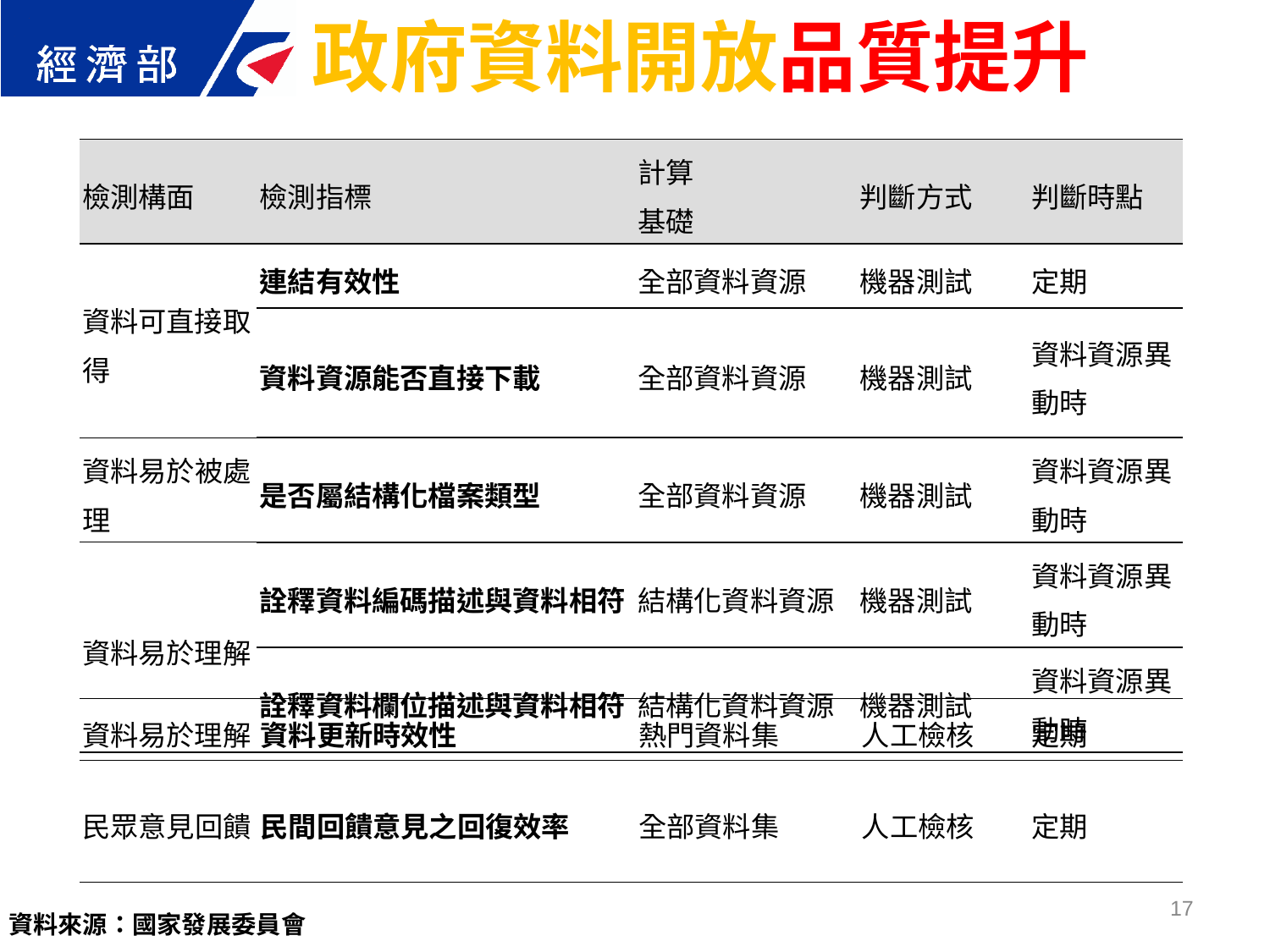

政府資料開放品質提升
| 檢測構面 | 檢測指標 | 計算 基礎 | 判斷方式 | 判斷時點 |
| --- | --- | --- | --- | --- |
| 資料可直接取得 | 連結有效性 | 全部資料資源 | 機器測試 | 定期 |
|  | 資料資源能否直接下載 | 全部資料資源 | 機器測試 | 資料資源異動時 |
| 資料易於被處理 | 是否屬結構化檔案類型 | 全部資料資源 | 機器測試 | 資料資源異動時 |
| 資料易於理解 | 詮釋資料編碼描述與資料相符 | 結構化資料資源 | 機器測試 | 資料資源異動時 |
|  | 詮釋資料欄位描述與資料相符 | 結構化資料資源 | 機器測試 | 資料資源異動時 |
| 資料易於理解 | 資料更新時效性 | 熱門資料集 | 人工檢核 | 定期 |
| --- | --- | --- | --- | --- |
| 民眾意見回饋 | 民間回饋意見之回復效率 | 全部資料集 | 人工檢核 | 定期 |
17
資料來源：國家發展委員會